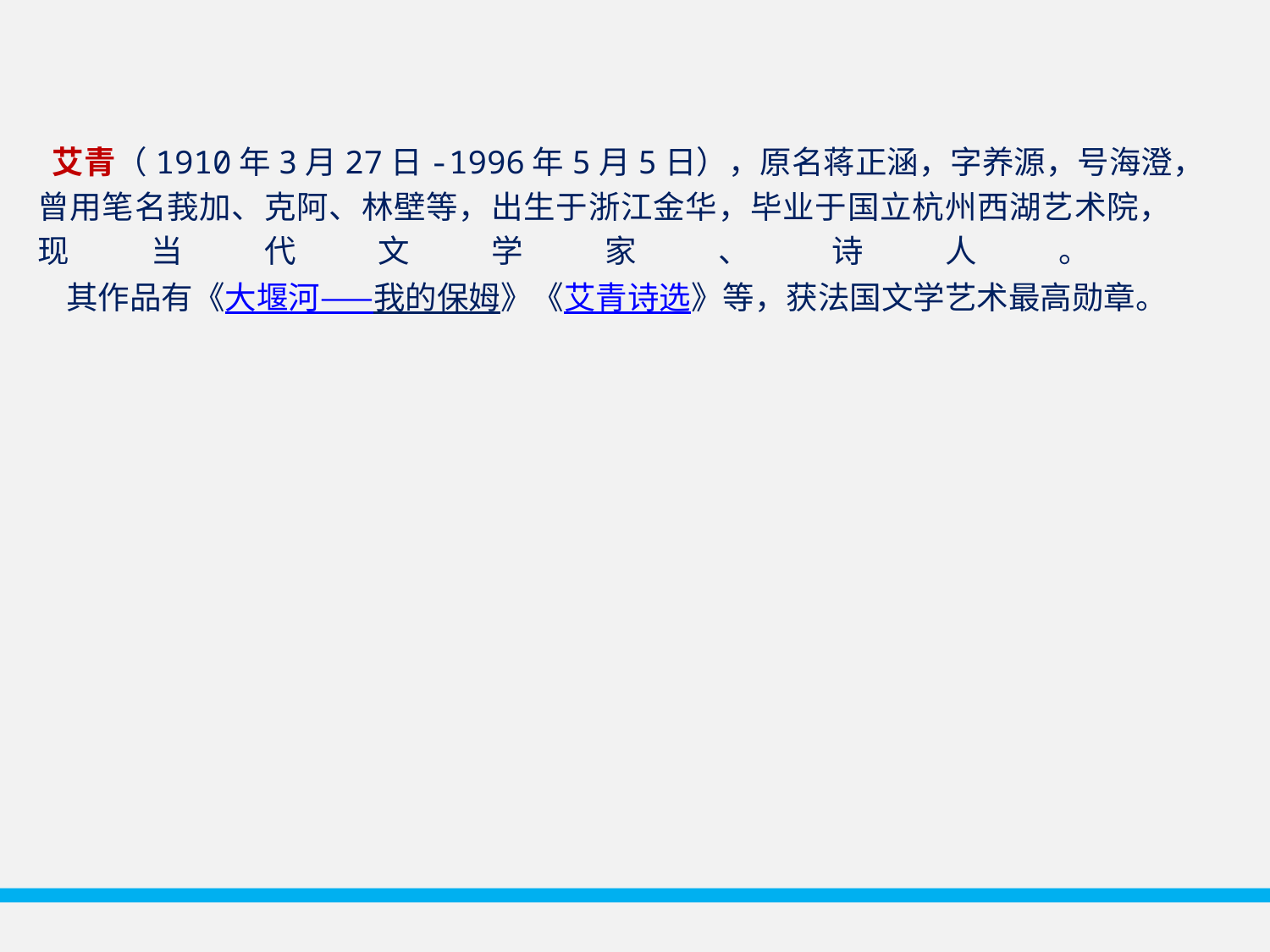

艾青（1910年3月27日-1996年5月5日），原名蒋正涵，字养源，号海澄，曾用笔名莪加、克阿、林壁等，出生于浙江金华，毕业于国立杭州西湖艺术院，现当代文学家、诗人。
    其作品有《大堰河——我的保姆》《艾青诗选》等，获法国文学艺术最高勋章。